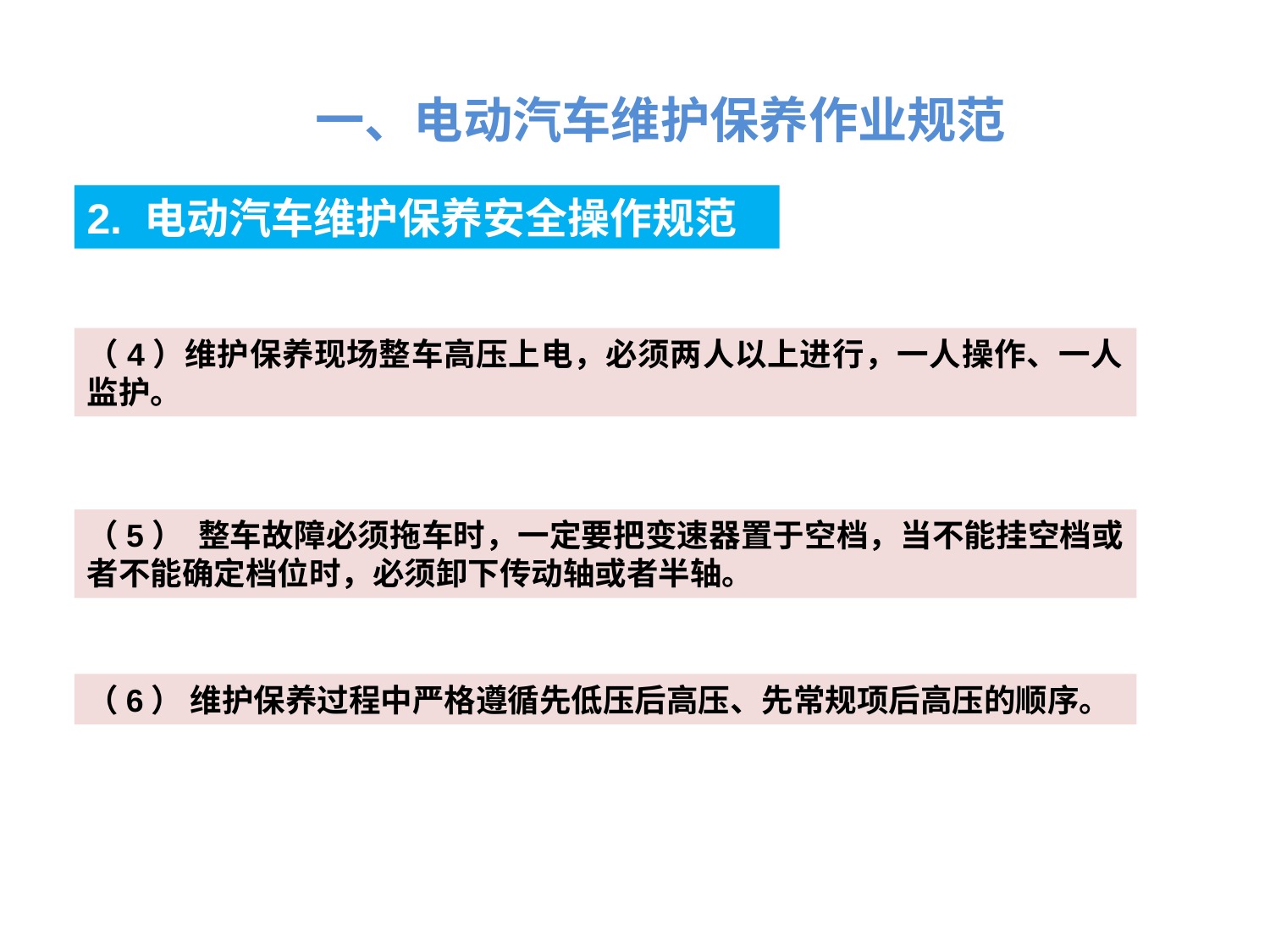

一、电动汽车维护保养作业规范
2. 电动汽车维护保养安全操作规范
（4）维护保养现场整车高压上电，必须两人以上进行，一人操作、一人监护。
（5）  整车故障必须拖车时，一定要把变速器置于空档，当不能挂空档或者不能确定档位时，必须卸下传动轴或者半轴。
（6） 维护保养过程中严格遵循先低压后高压、先常规项后高压的顺序。